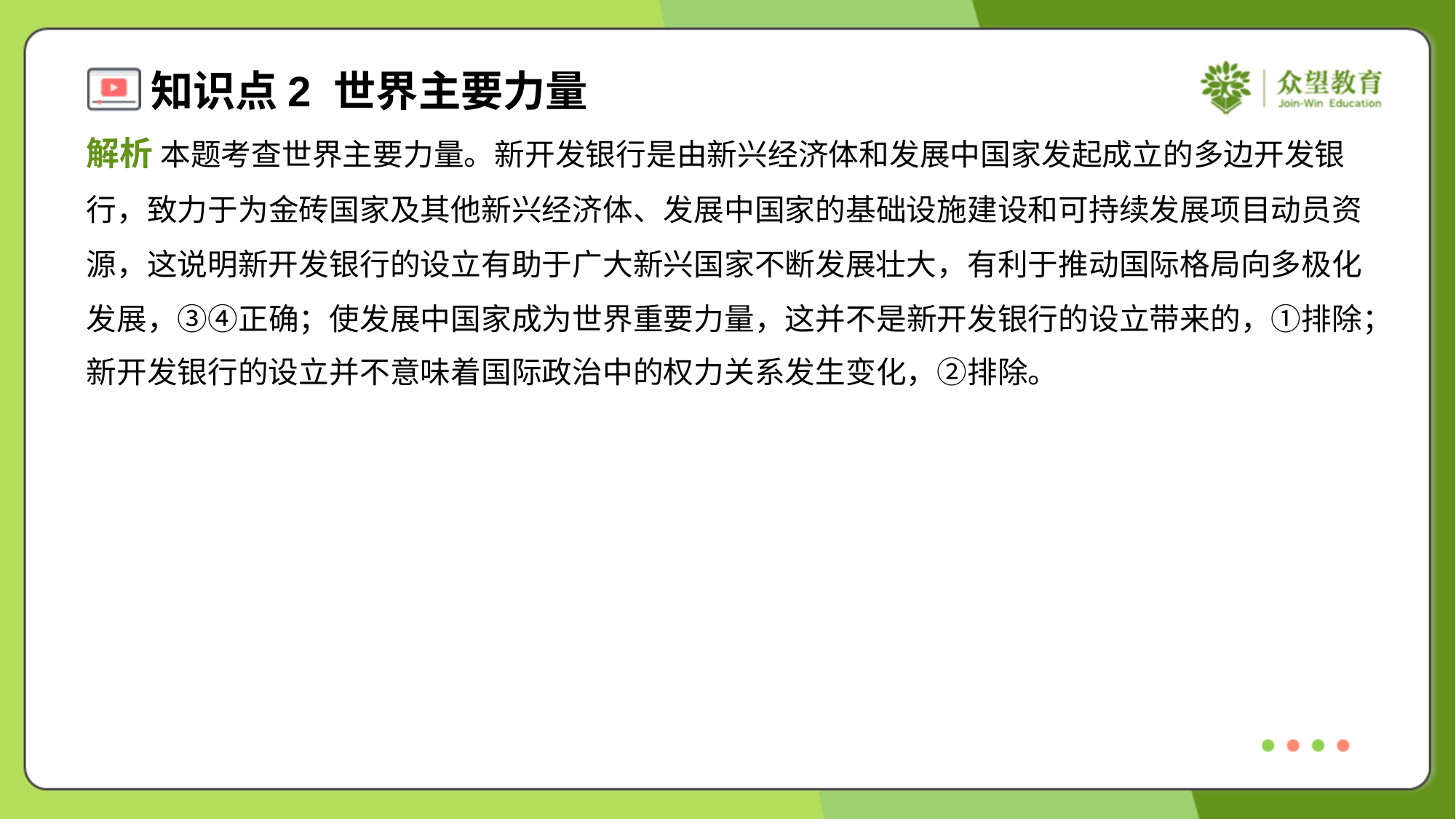

解析 本题考查世界主要力量。新开发银行是由新兴经济体和发展中国家发起成立的多边开发银
行，致力于为金砖国家及其他新兴经济体、发展中国家的基础设施建设和可持续发展项目动员资
源，这说明新开发银行的设立有助于广大新兴国家不断发展壮大，有利于推动国际格局向多极化
发展，③④正确；使发展中国家成为世界重要力量，这并不是新开发银行的设立带来的，①排除；
新开发银行的设立并不意味着国际政治中的权力关系发生变化，②排除。